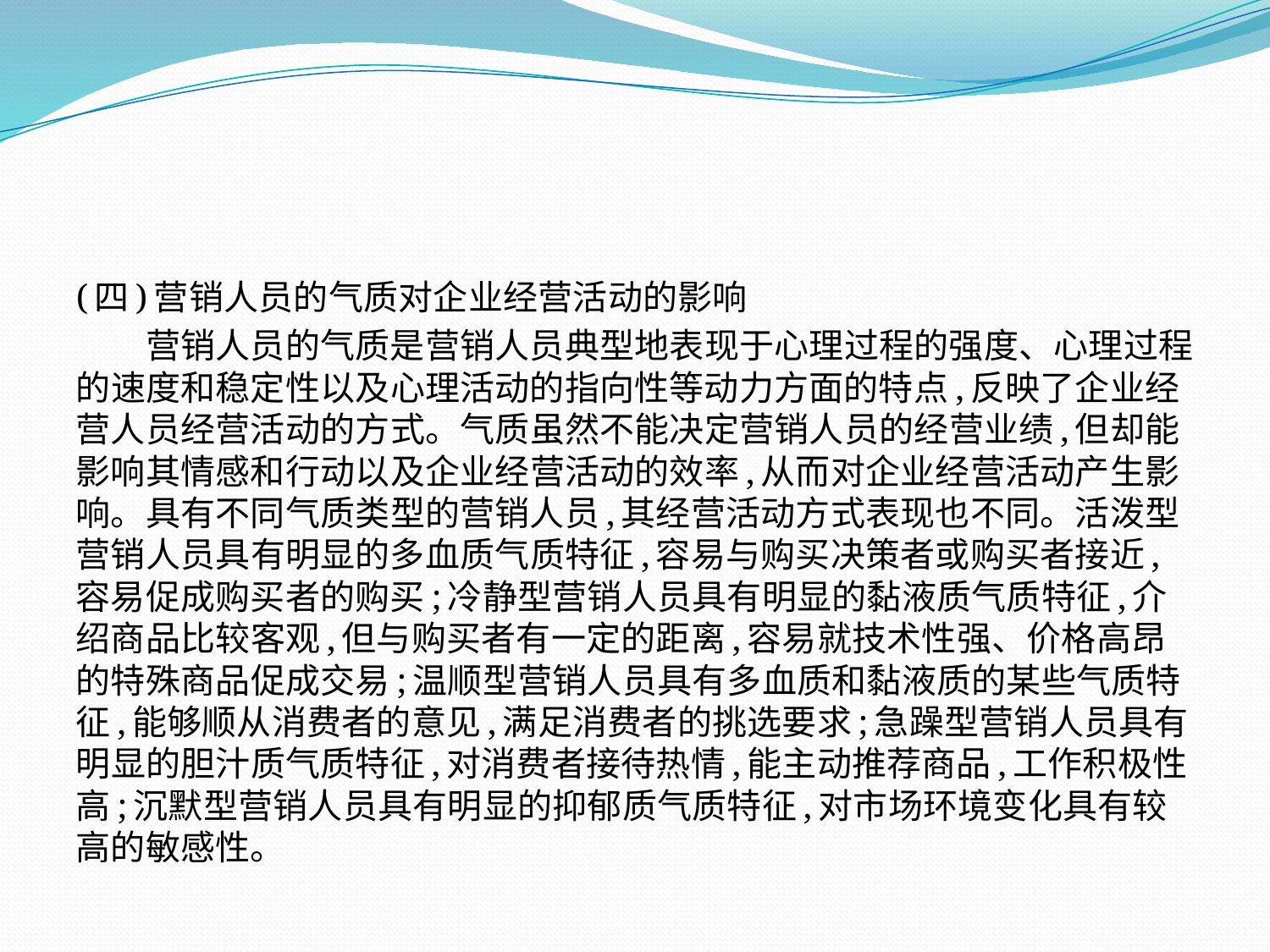

(四)营销人员的气质对企业经营活动的影响
　　营销人员的气质是营销人员典型地表现于心理过程的强度、心理过程的速度和稳定性以及心理活动的指向性等动力方面的特点,反映了企业经营人员经营活动的方式。气质虽然不能决定营销人员的经营业绩,但却能影响其情感和行动以及企业经营活动的效率,从而对企业经营活动产生影响。具有不同气质类型的营销人员,其经营活动方式表现也不同。活泼型营销人员具有明显的多血质气质特征,容易与购买决策者或购买者接近,容易促成购买者的购买;冷静型营销人员具有明显的黏液质气质特征,介绍商品比较客观,但与购买者有一定的距离,容易就技术性强、价格高昂的特殊商品促成交易;温顺型营销人员具有多血质和黏液质的某些气质特征,能够顺从消费者的意见,满足消费者的挑选要求;急躁型营销人员具有明显的胆汁质气质特征,对消费者接待热情,能主动推荐商品,工作积极性高;沉默型营销人员具有明显的抑郁质气质特征,对市场环境变化具有较高的敏感性。